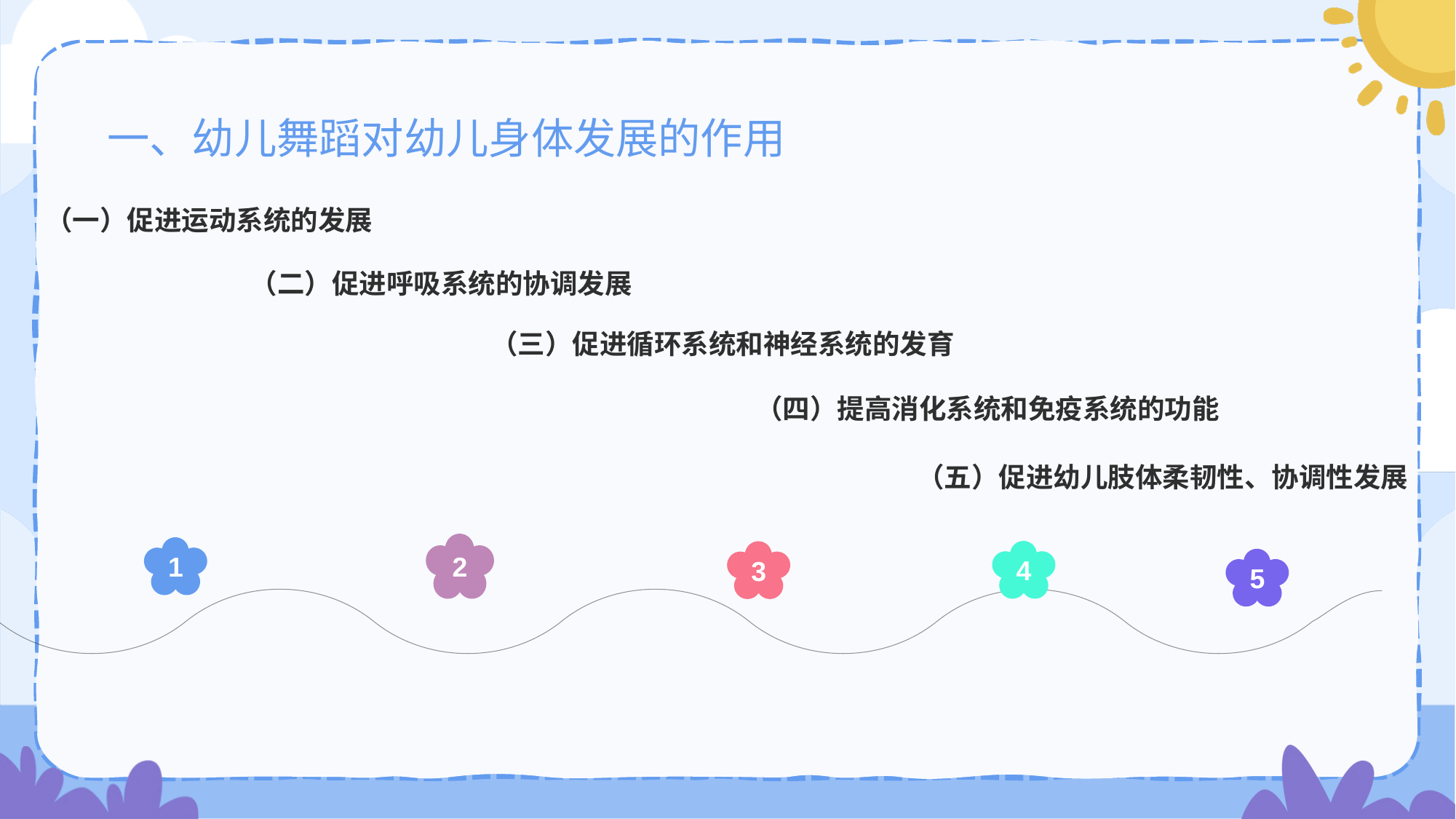

一、幼儿舞蹈对幼儿身体发展的作用
（一）促进运动系统的发展
1
（二）促进呼吸系统的协调发展
2
（四）提高消化系统和免疫系统的功能
4
（五）促进幼儿肢体柔韧性、协调性发展
5
3

（三）促进循环系统和神经系统的发育